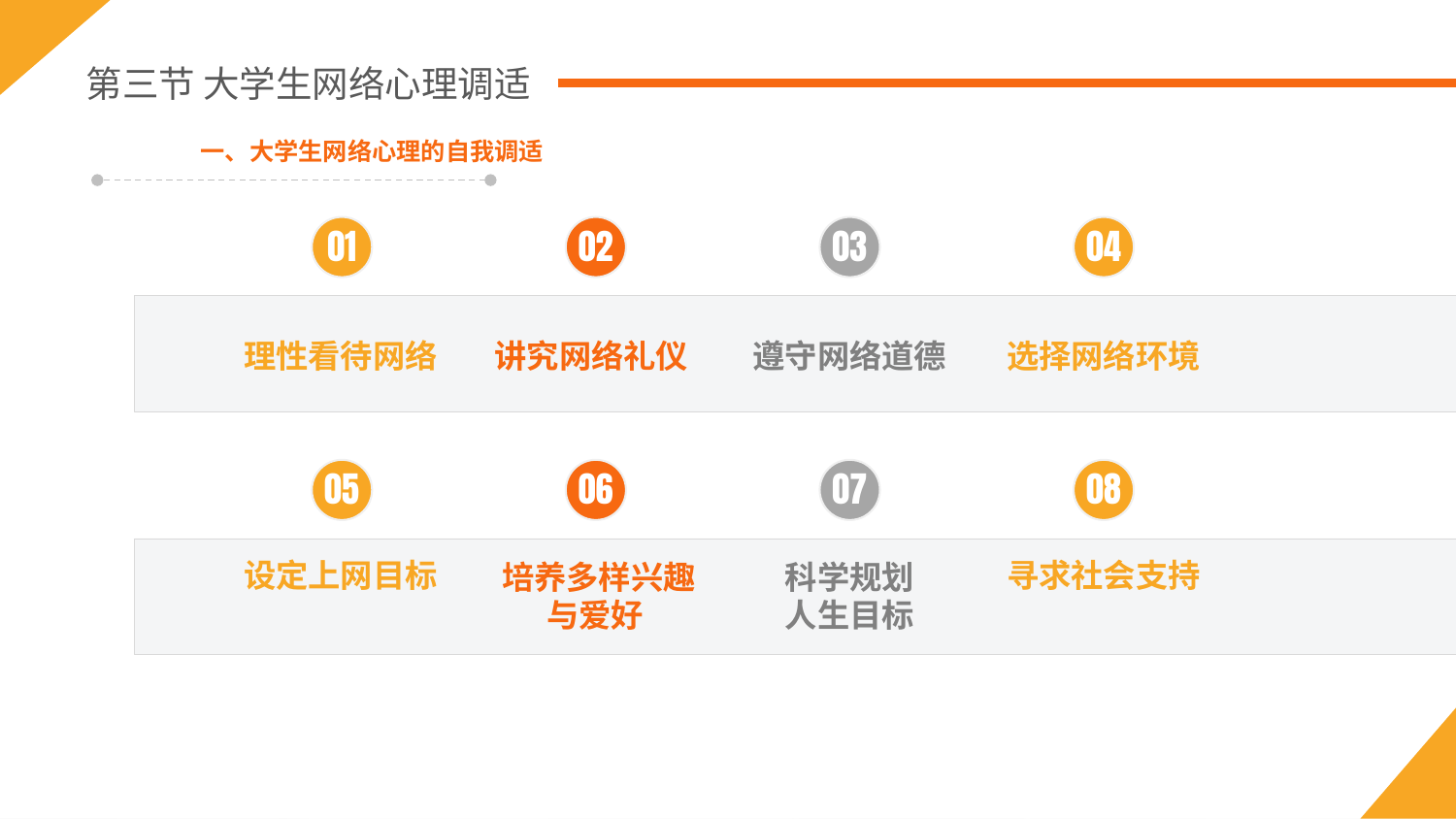

第三节 大学生网络心理调适
一、大学生网络心理的自我调适
04
01
02
03

理性看待网络
讲究网络礼仪
遵守网络道德
选择网络环境
08
05
06
07

设定上网目标
寻求社会支持
培养多样兴趣
与爱好
科学规划
人生目标